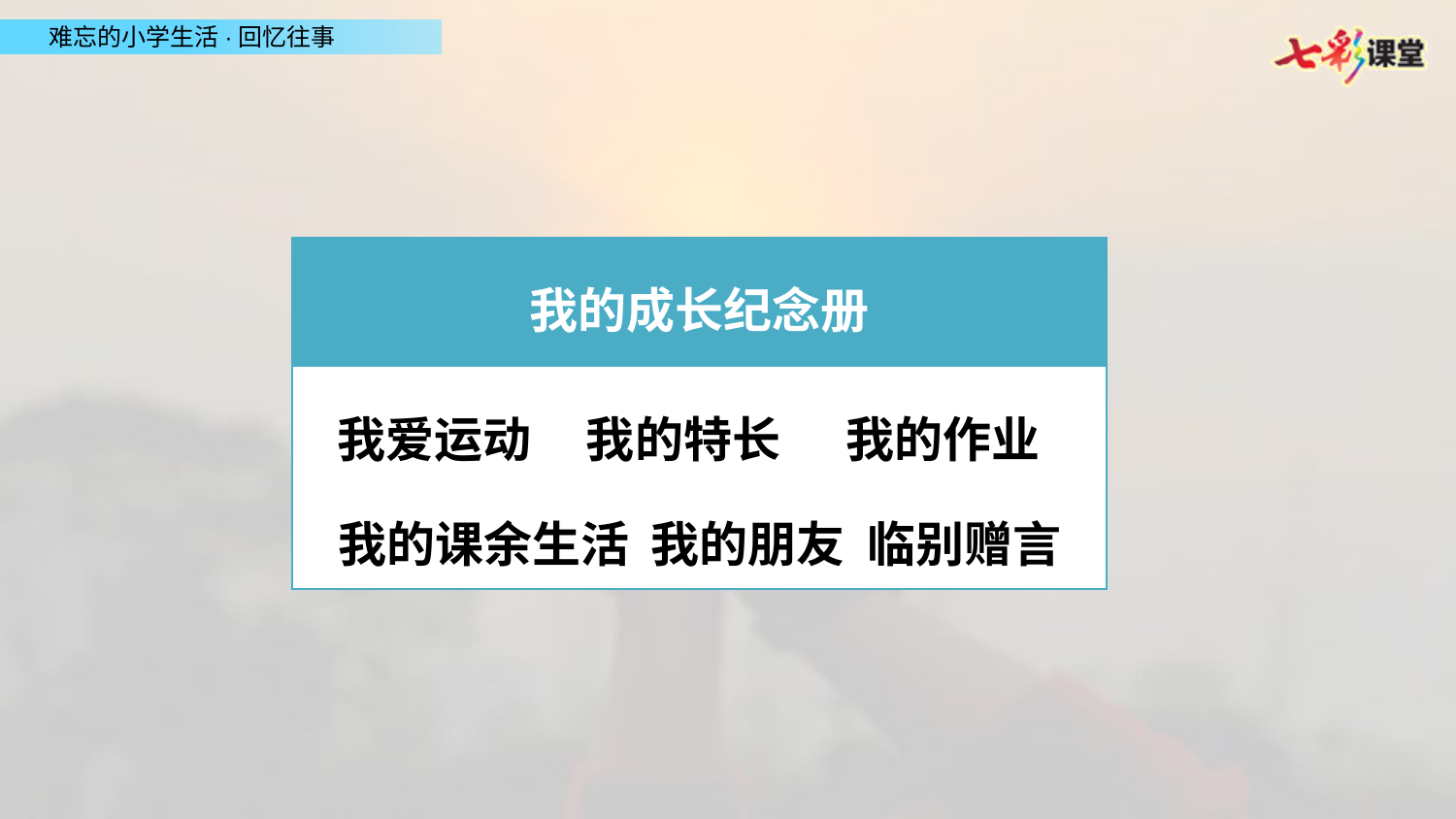

| 我的成长纪念册 |
| --- |
| 我爱运动 我的特长 我的作业 我的课余生活 我的朋友 临别赠言 |